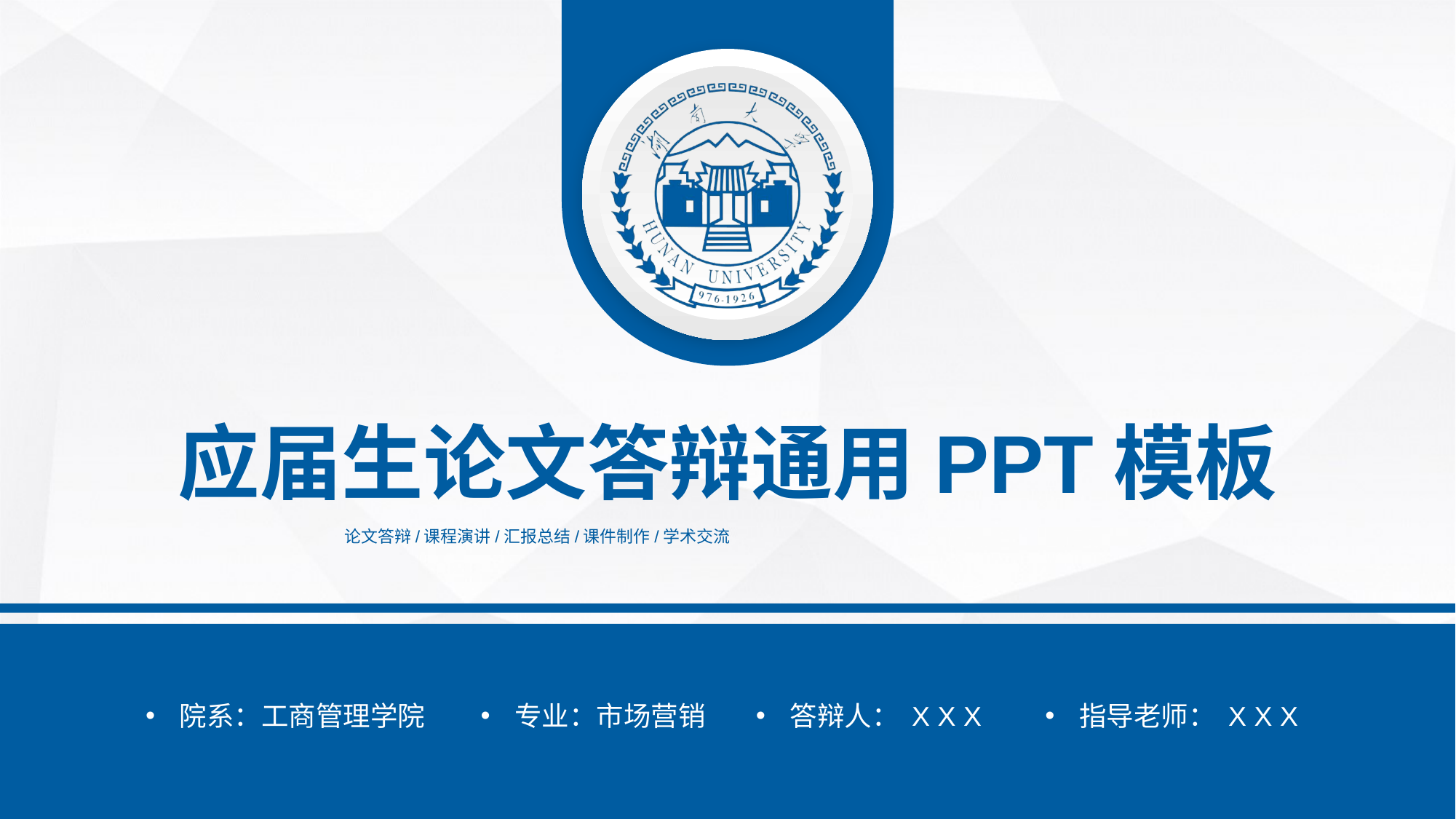

应届生论文答辩通用PPT模板
论文答辩/课程演讲/汇报总结/课件制作/学术交流

答辩人： X X X
指导老师： X X X
院系：工商管理学院
专业：市场营销